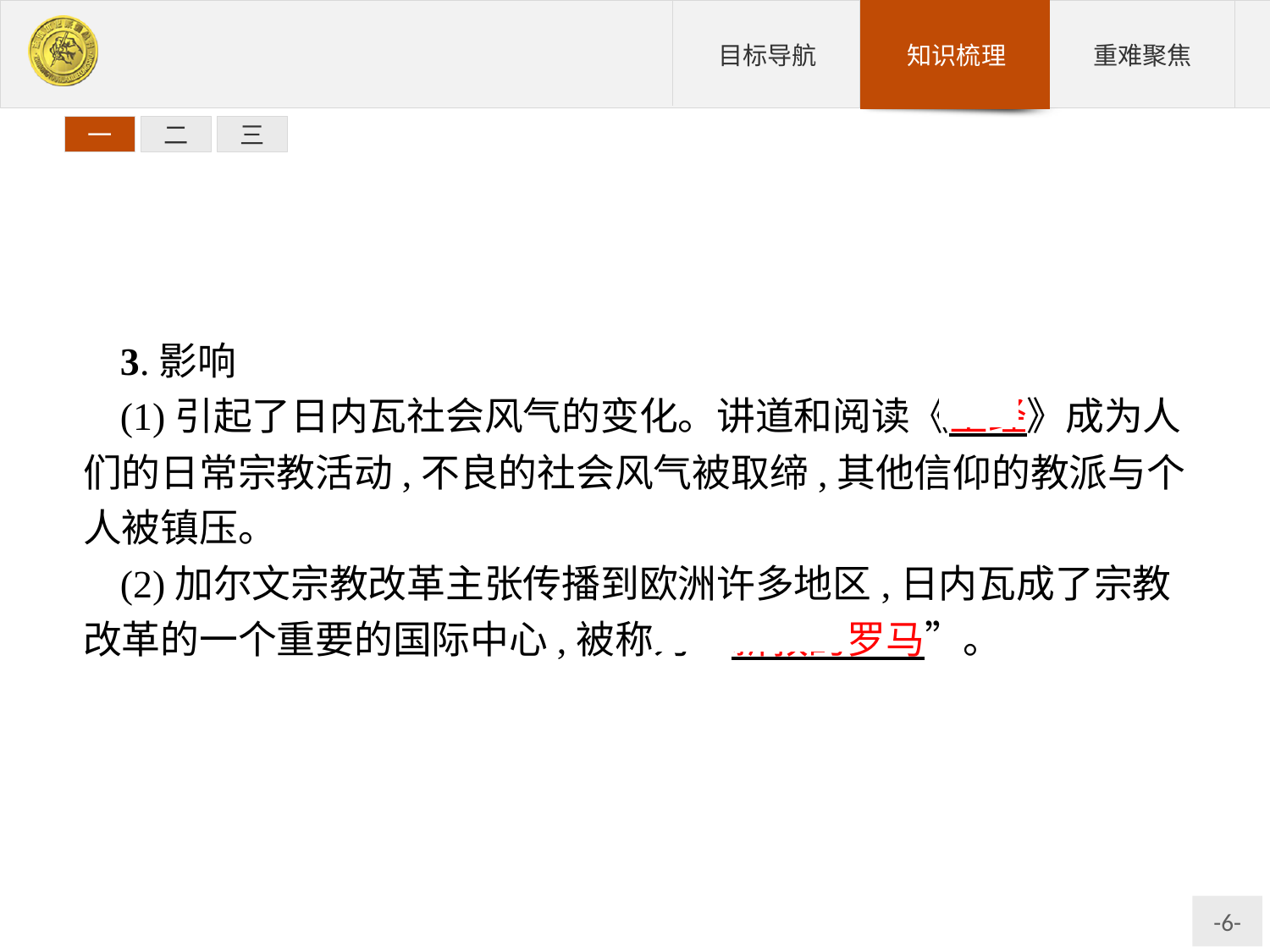

一
二
三
3.影响
(1)引起了日内瓦社会风气的变化。讲道和阅读《圣经》成为人们的日常宗教活动,不良的社会风气被取缔,其他信仰的教派与个人被镇压。
(2)加尔文宗教改革主张传播到欧洲许多地区,日内瓦成了宗教改革的一个重要的国际中心,被称为“新教的罗马”。